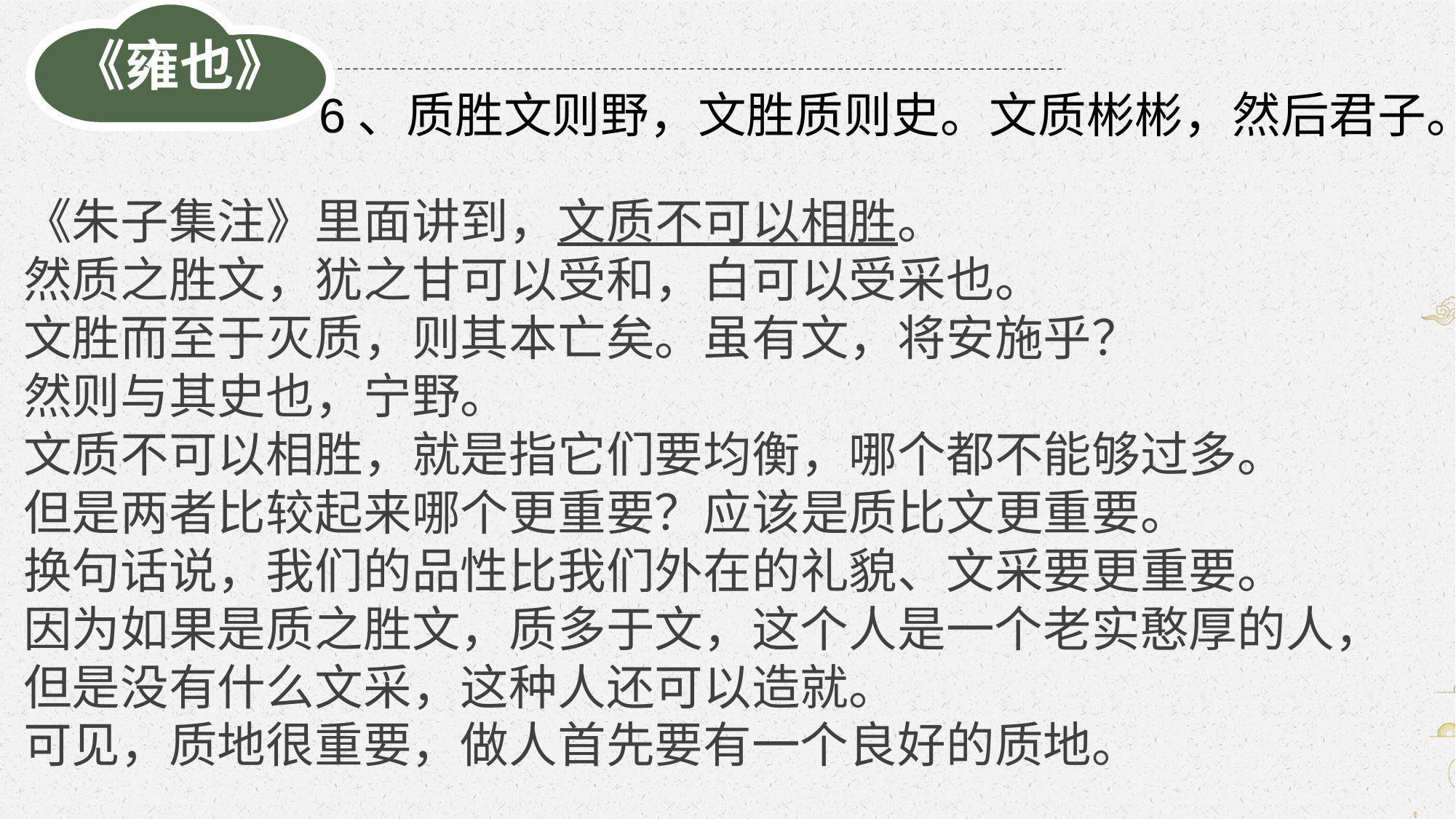

《雍也》
6、质胜文则野，文胜质则史。文质彬彬，然后君子。
《朱子集注》里面讲到，文质不可以相胜。
然质之胜文，犹之甘可以受和，白可以受采也。
文胜而至于灭质，则其本亡矣。虽有文，将安施乎？
然则与其史也，宁野。
文质不可以相胜，就是指它们要均衡，哪个都不能够过多。
但是两者比较起来哪个更重要？应该是质比文更重要。
换句话说，我们的品性比我们外在的礼貌、文采要更重要。
因为如果是质之胜文，质多于文，这个人是一个老实憨厚的人，
但是没有什么文采，这种人还可以造就。
可见，质地很重要，做人首先要有一个良好的质地。